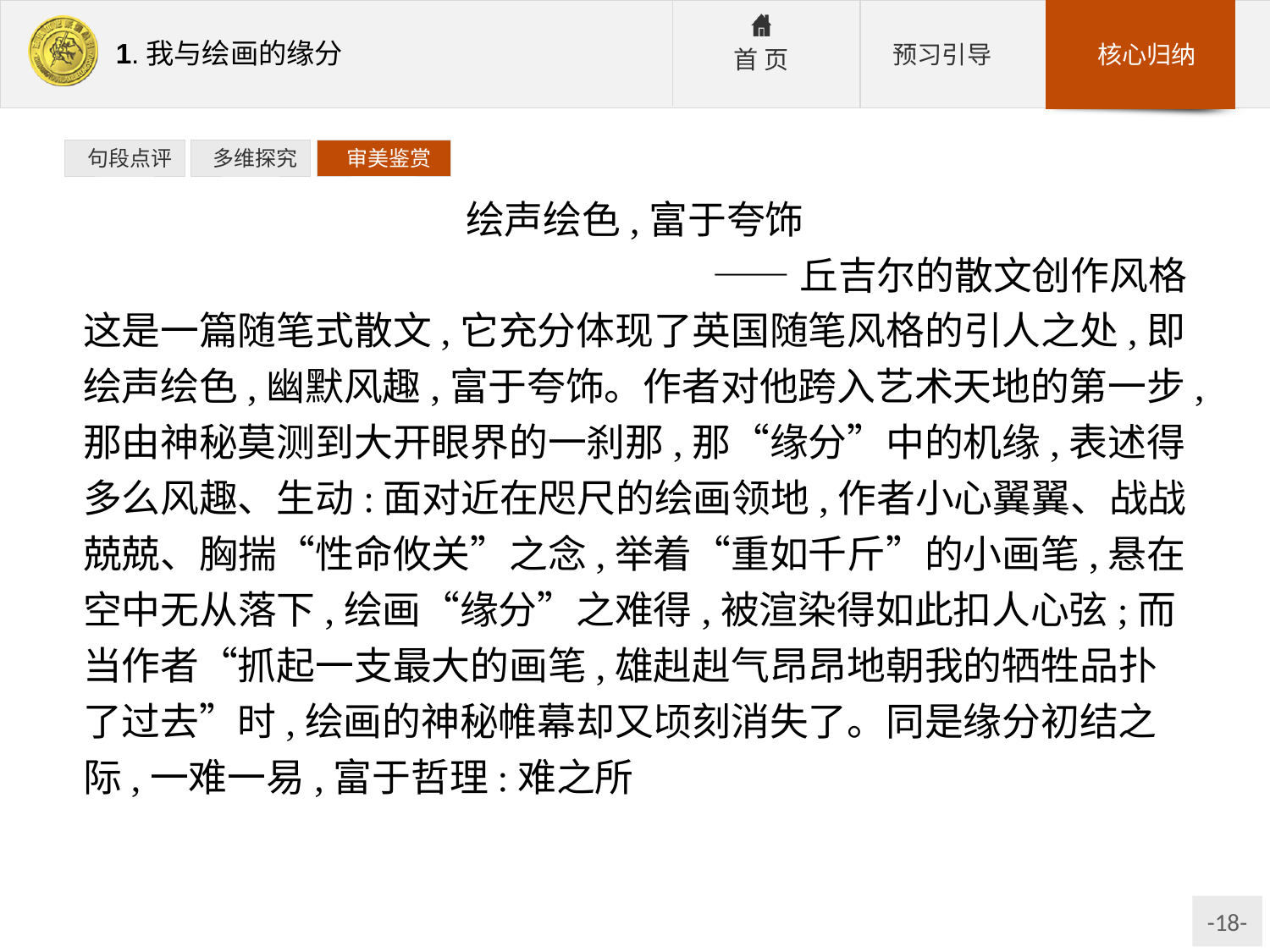

句段点评
 多维探究
 审美鉴赏
绘声绘色,富于夸饰
——丘吉尔的散文创作风格
这是一篇随笔式散文,它充分体现了英国随笔风格的引人之处,即绘声绘色,幽默风趣,富于夸饰。作者对他跨入艺术天地的第一步,那由神秘莫测到大开眼界的一刹那,那“缘分”中的机缘,表述得多么风趣、生动:面对近在咫尺的绘画领地,作者小心翼翼、战战兢兢、胸揣“性命攸关”之念,举着“重如千斤”的小画笔,悬在空中无从落下,绘画“缘分”之难得,被渲染得如此扣人心弦;而当作者“抓起一支最大的画笔,雄赳赳气昂昂地朝我的牺牲品扑了过去”时,绘画的神秘帷幕却又顷刻消失了。同是缘分初结之际,一难一易,富于哲理:难之所